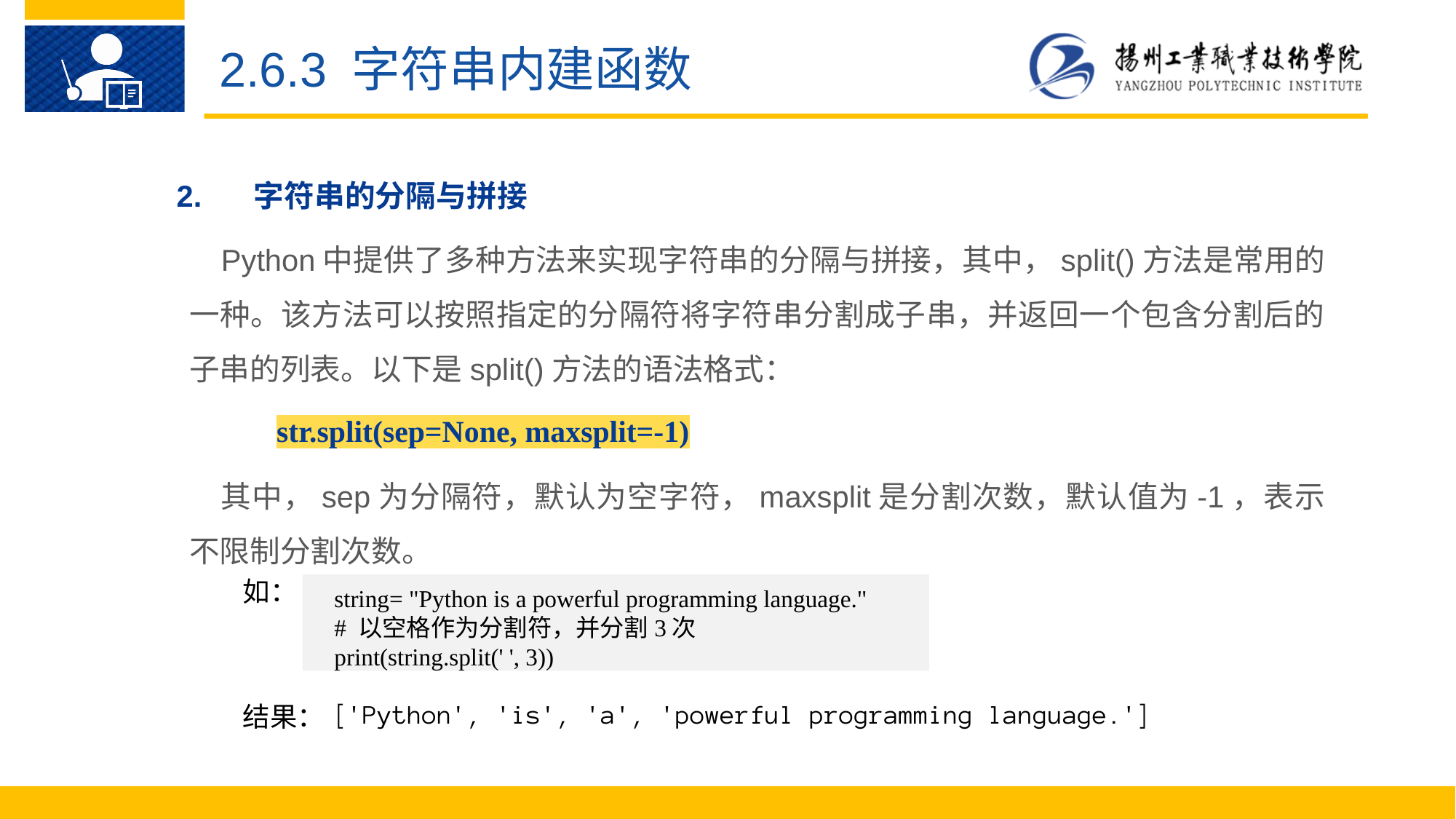

2.6.3 字符串内建函数
2.	字符串的分隔与拼接
Python中提供了多种方法来实现字符串的分隔与拼接，其中，split()方法是常用的一种。该方法可以按照指定的分隔符将字符串分割成子串，并返回一个包含分割后的子串的列表。以下是split()方法的语法格式：
str.split(sep=None, maxsplit=-1)
其中，sep为分隔符，默认为空字符，maxsplit是分割次数，默认值为-1，表示不限制分割次数。
如：
string= "Python is a powerful programming language."
# 以空格作为分割符，并分割3次
print(string.split(' ', 3))
结果：
['Python', 'is', 'a', 'powerful programming language.']